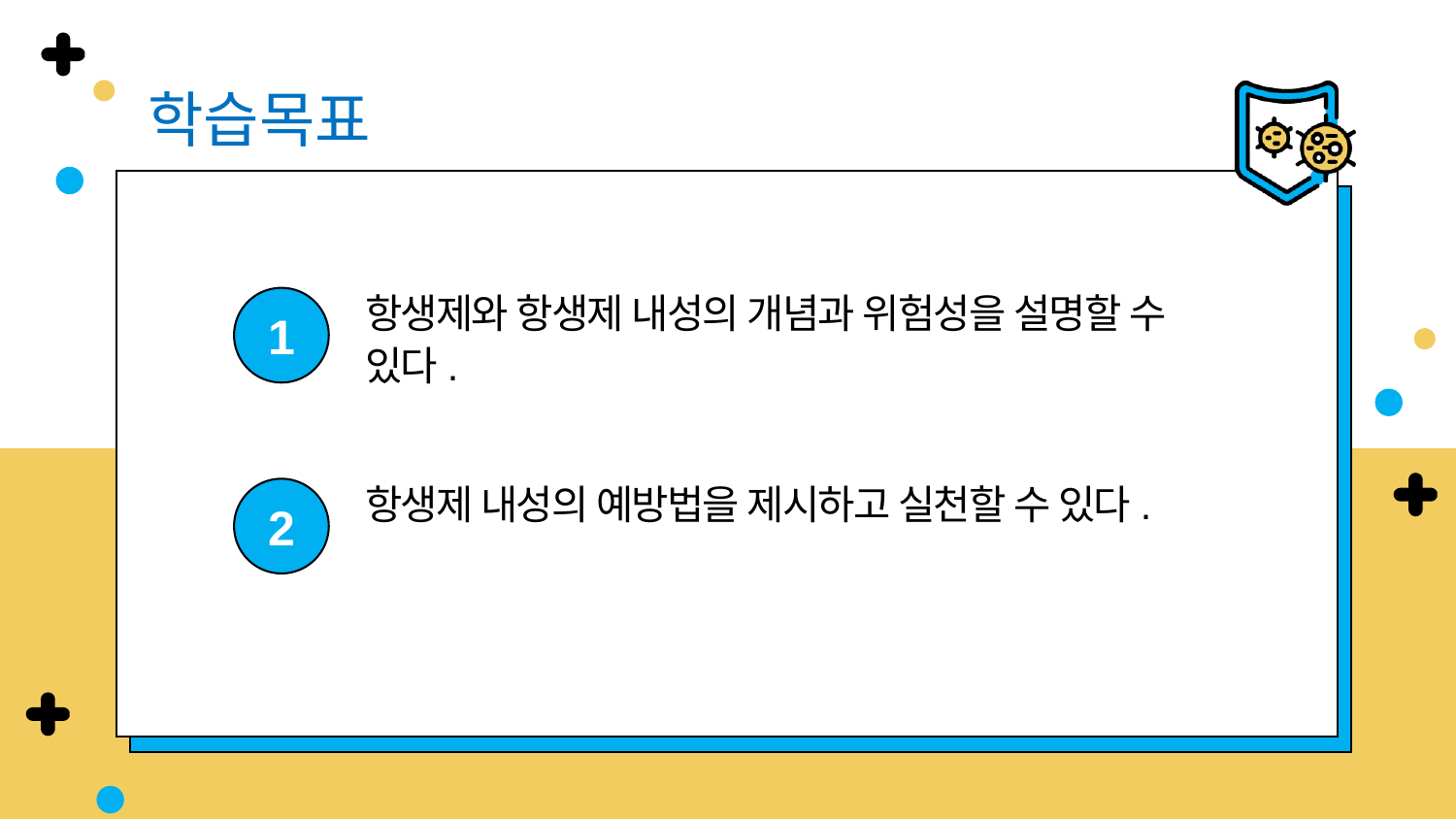

학습목표
항생제와 항생제 내성의 개념과 위험성을 설명할 수 있다.
1
항생제 내성의 예방법을 제시하고 실천할 수 있다.
2